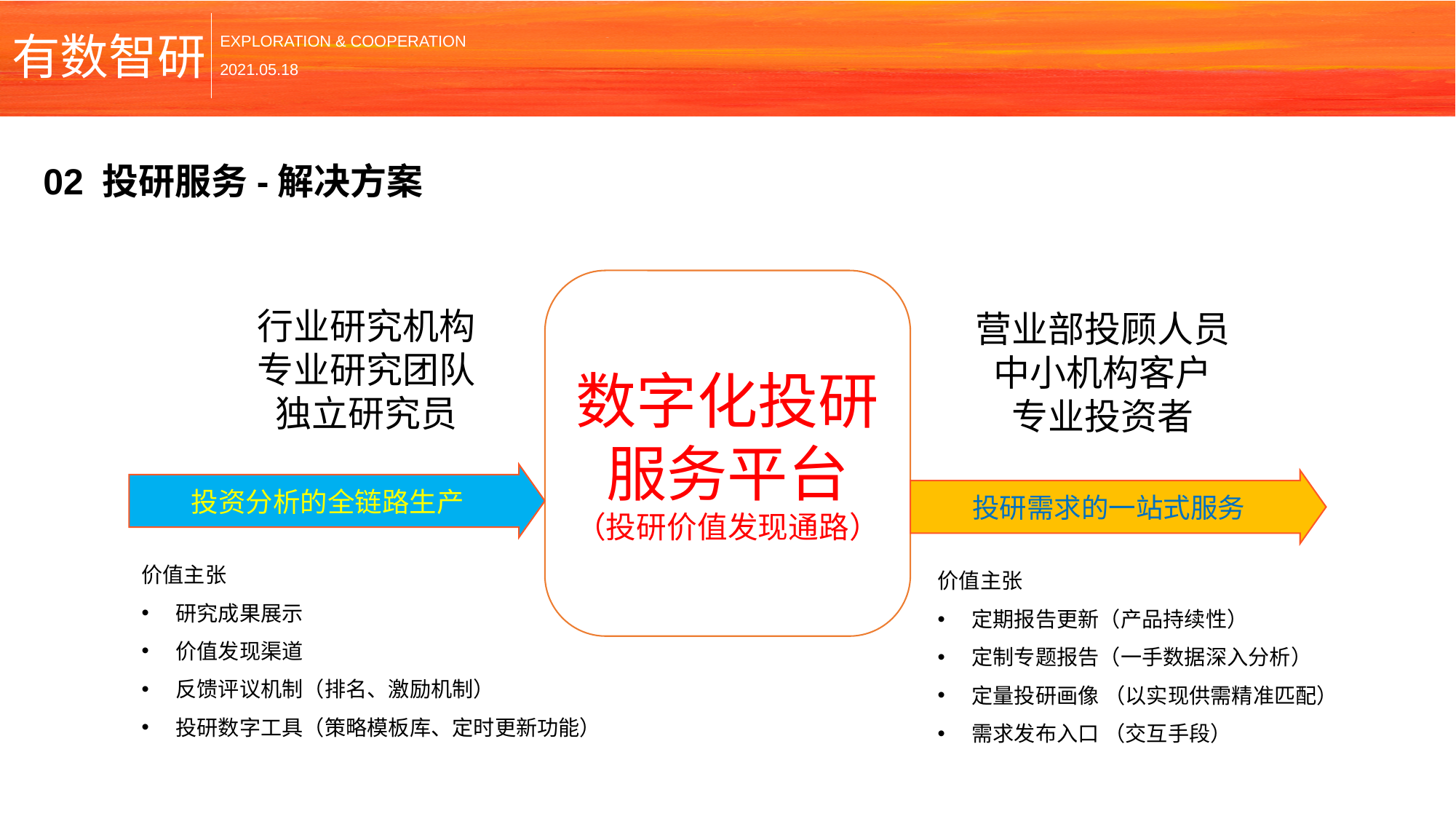

02 投研服务-解决方案
数字化投研
服务平台
（投研价值发现通路）
行业研究机构
专业研究团队
独立研究员
营业部投顾人员
中小机构客户
专业投资者
投资分析的全链路生产
投研需求的一站式服务
价值主张
研究成果展示
价值发现渠道
反馈评议机制（排名、激励机制）
投研数字工具（策略模板库、定时更新功能）
价值主张
定期报告更新（产品持续性）
定制专题报告（一手数据深入分析）
定量投研画像 （以实现供需精准匹配）
需求发布入口 （交互手段）